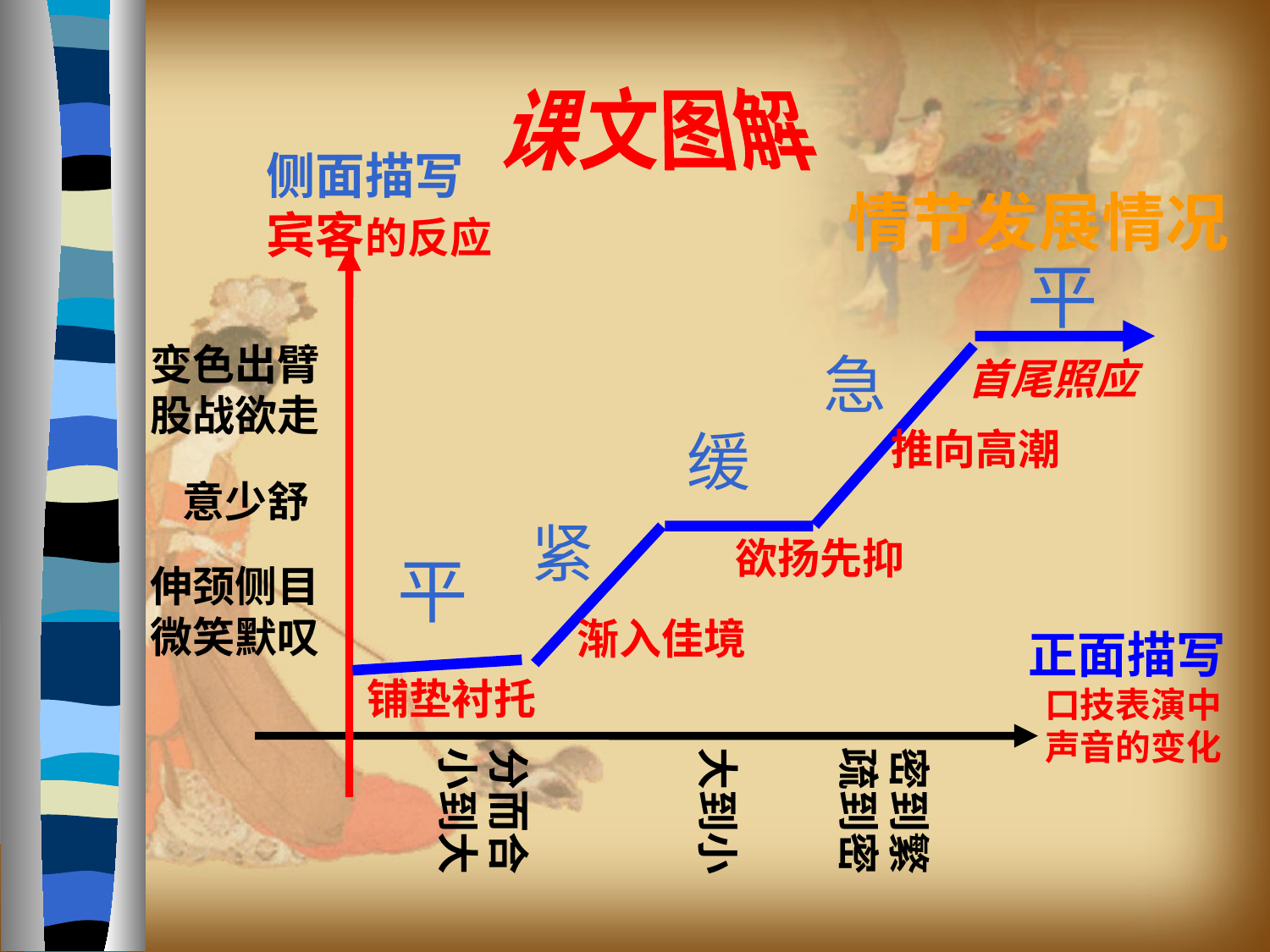

课文图解
侧面描写宾客的反应
情节发展情况
平

变色出臂
股战欲走

急

首尾照应
缓
推向高潮
意少舒
紧

欲扬先抑
平
伸颈侧目
微笑默叹
渐入佳境
正面描写
 口技表演中
 声音的变化

铺垫衬托
分而合
小到大
大到小
密到繁
疏到密